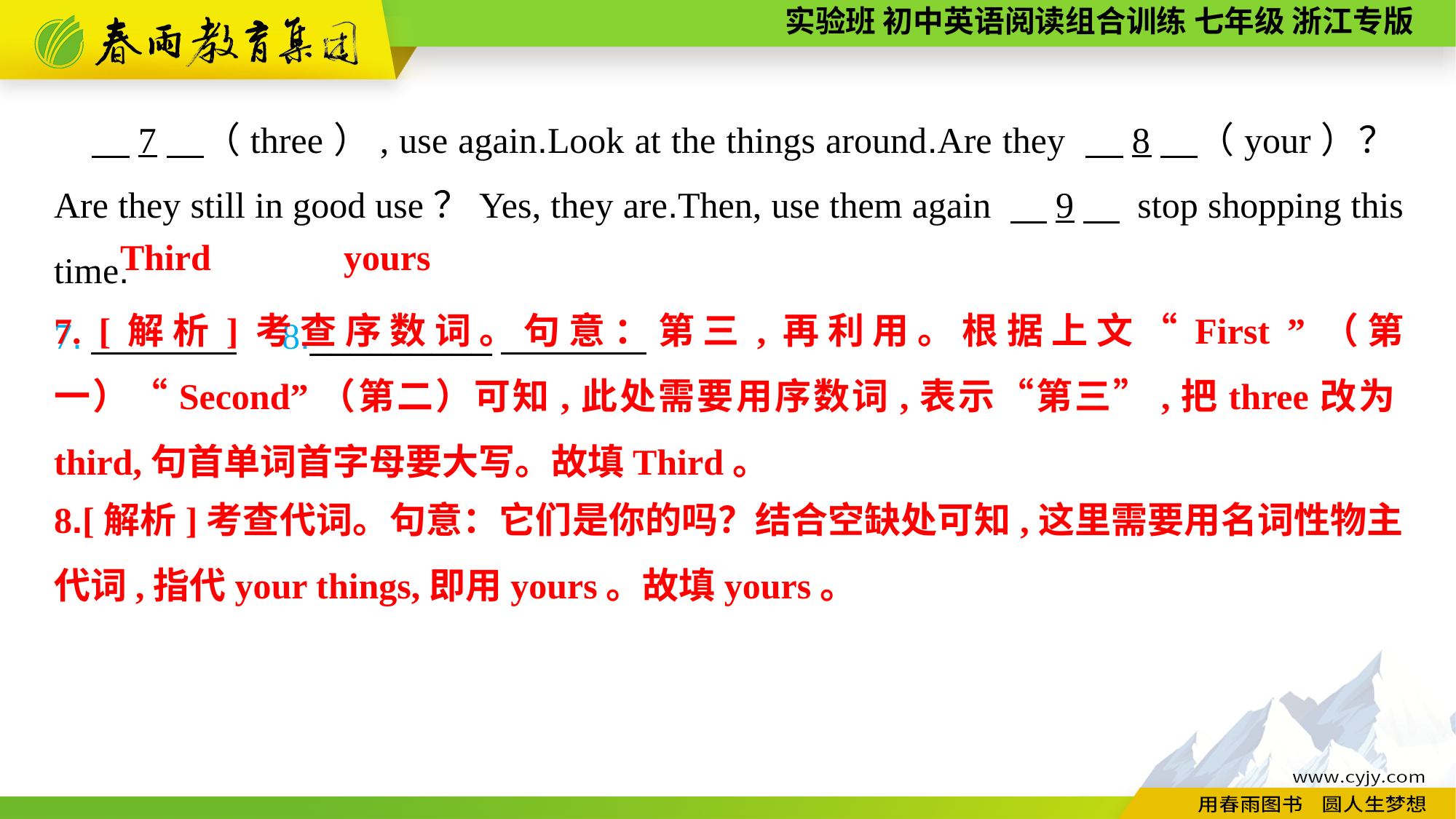

7　（three）, use again.Look at the things around.Are they 　8　（your）？Are they still in good use？Yes, they are.Then, use them again 　9　 stop shopping this time.
7.　　　　　8._________
Third
yours
7. [解析]考查序数词。句意：第三,再利用。根据上文“First ”（第一）“Second”（第二）可知,此处需要用序数词,表示“第三”,把three改为third,句首单词首字母要大写。故填Third。
8.[解析]考查代词。句意：它们是你的吗？结合空缺处可知,这里需要用名词性物主代词,指代your things,即用yours。故填yours。